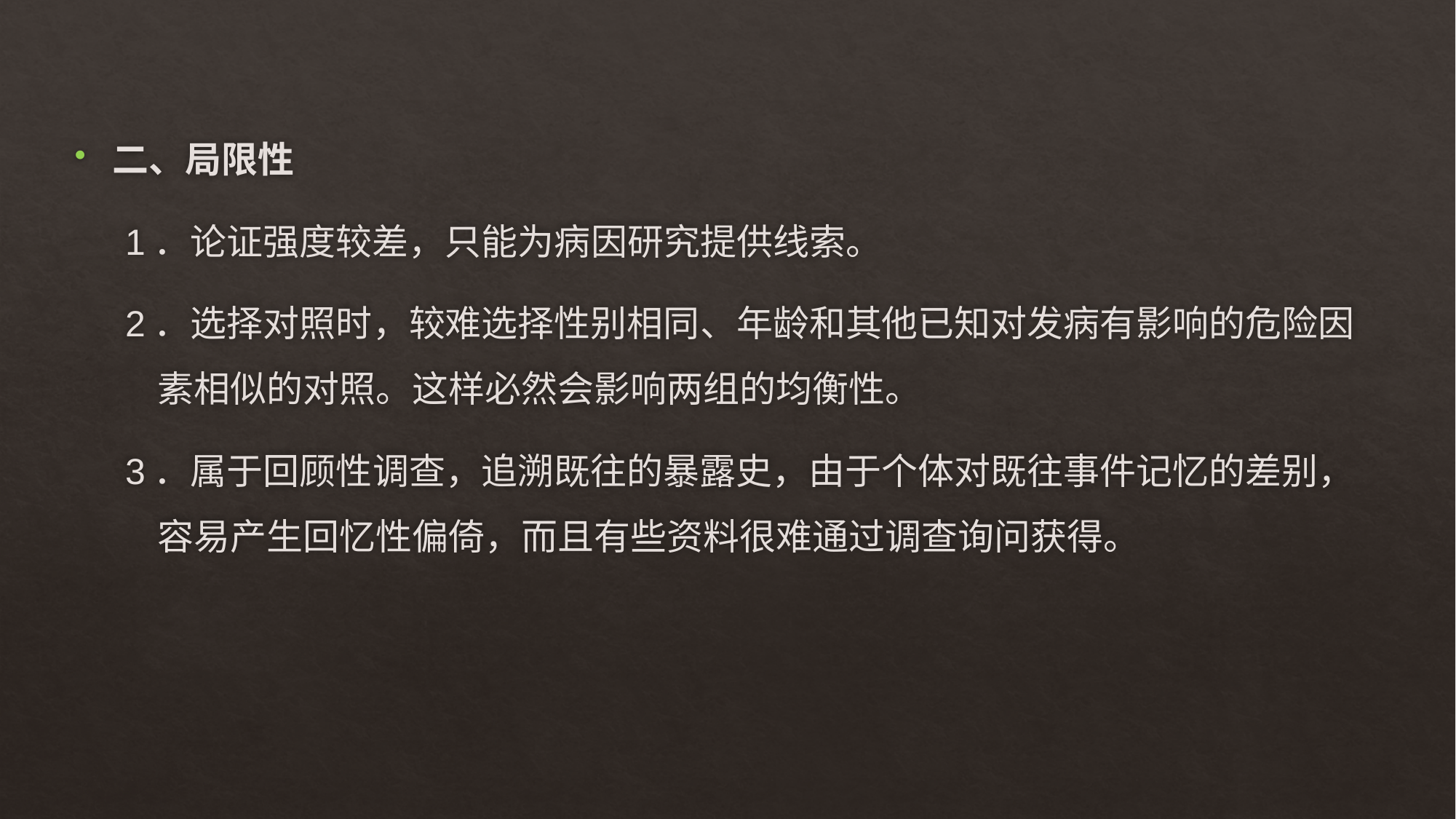

二、局限性
1．论证强度较差，只能为病因研究提供线索。
2．选择对照时，较难选择性别相同、年龄和其他已知对发病有影响的危险因素相似的对照。这样必然会影响两组的均衡性。
3．属于回顾性调查，追溯既往的暴露史，由于个体对既往事件记忆的差别，容易产生回忆性偏倚，而且有些资料很难通过调查询问获得。